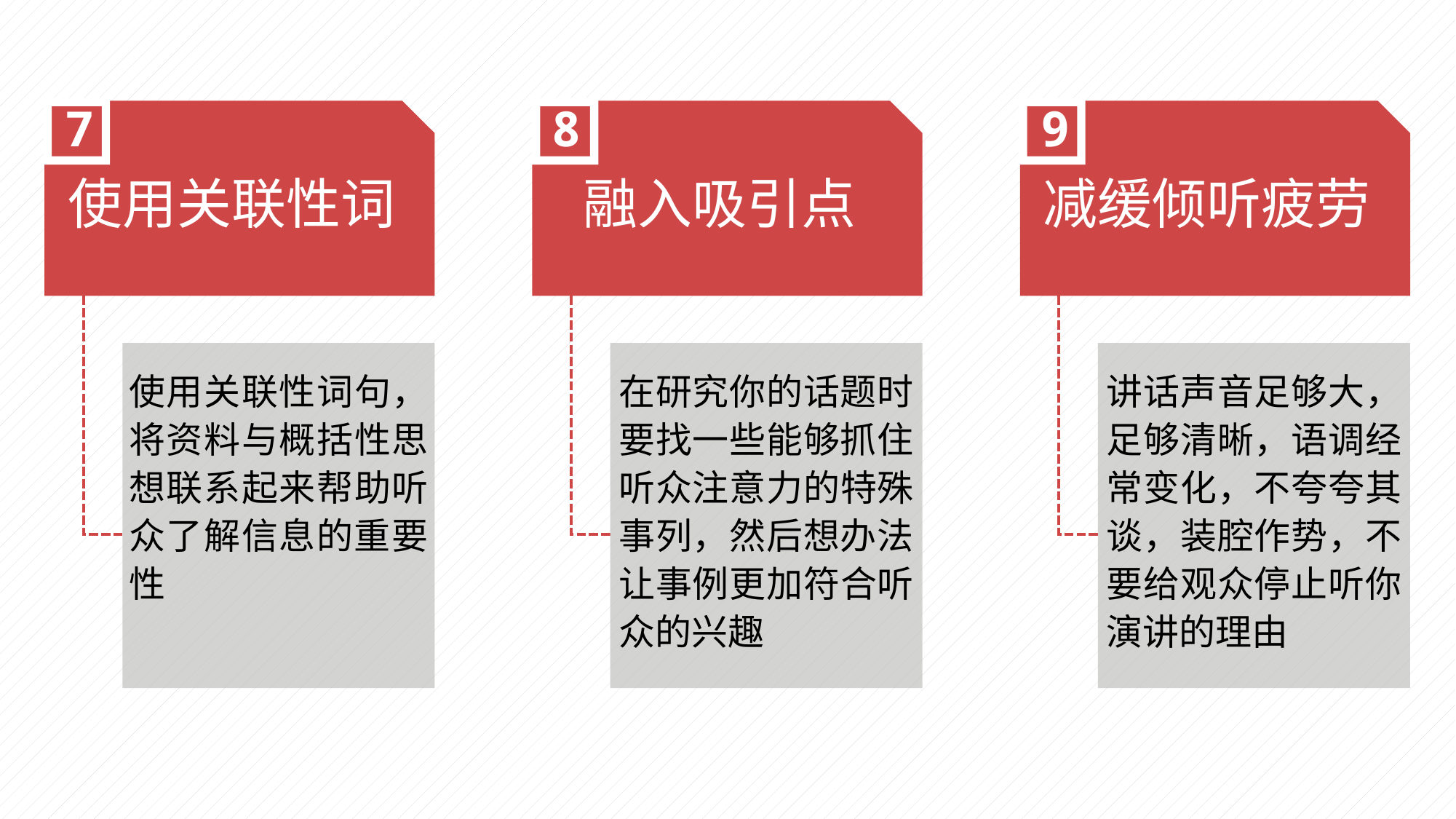

7

8

9

使用关联性词
融入吸引点
减缓倾听疲劳

使用关联性词句，将资料与概括性思想联系起来帮助听众了解信息的重要性
在研究你的话题时要找一些能够抓住听众注意力的特殊事列，然后想办法让事例更加符合听众的兴趣
讲话声音足够大，足够清晰，语调经常变化，不夸夸其谈，装腔作势，不要给观众停止听你演讲的理由